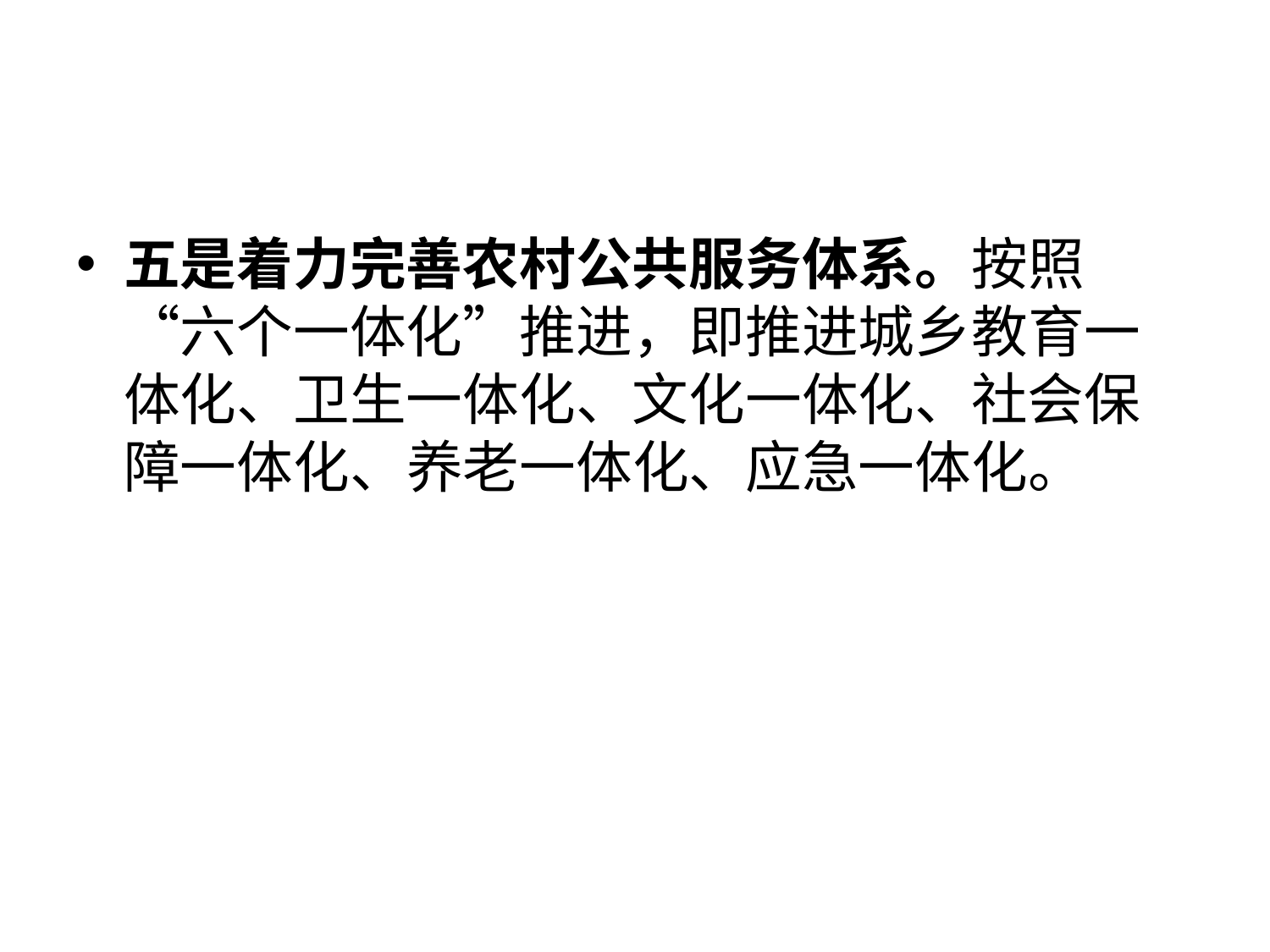

#
五是着力完善农村公共服务体系。按照“六个一体化”推进，即推进城乡教育一体化、卫生一体化、文化一体化、社会保障一体化、养老一体化、应急一体化。